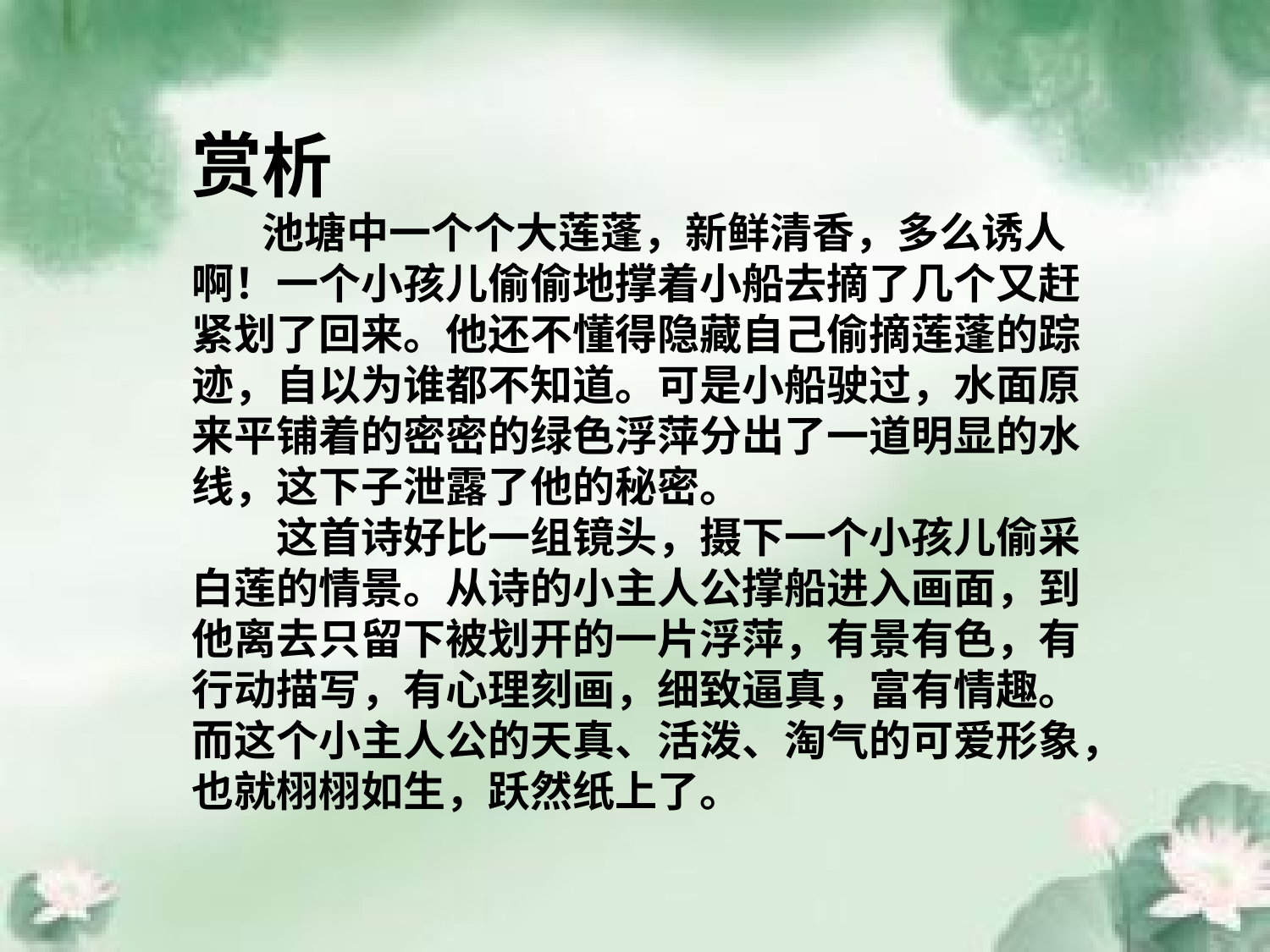

赏析
　　池塘中一个个大莲蓬，新鲜清香，多么诱人啊！一个小孩儿偷偷地撑着小船去摘了几个又赶紧划了回来。他还不懂得隐藏自己偷摘莲蓬的踪迹，自以为谁都不知道。可是小船驶过，水面原来平铺着的密密的绿色浮萍分出了一道明显的水线，这下子泄露了他的秘密。
　　这首诗好比一组镜头，摄下一个小孩儿偷采白莲的情景。从诗的小主人公撑船进入画面，到他离去只留下被划开的一片浮萍，有景有色，有行动描写，有心理刻画，细致逼真，富有情趣。而这个小主人公的天真、活泼、淘气的可爱形象，也就栩栩如生，跃然纸上了。